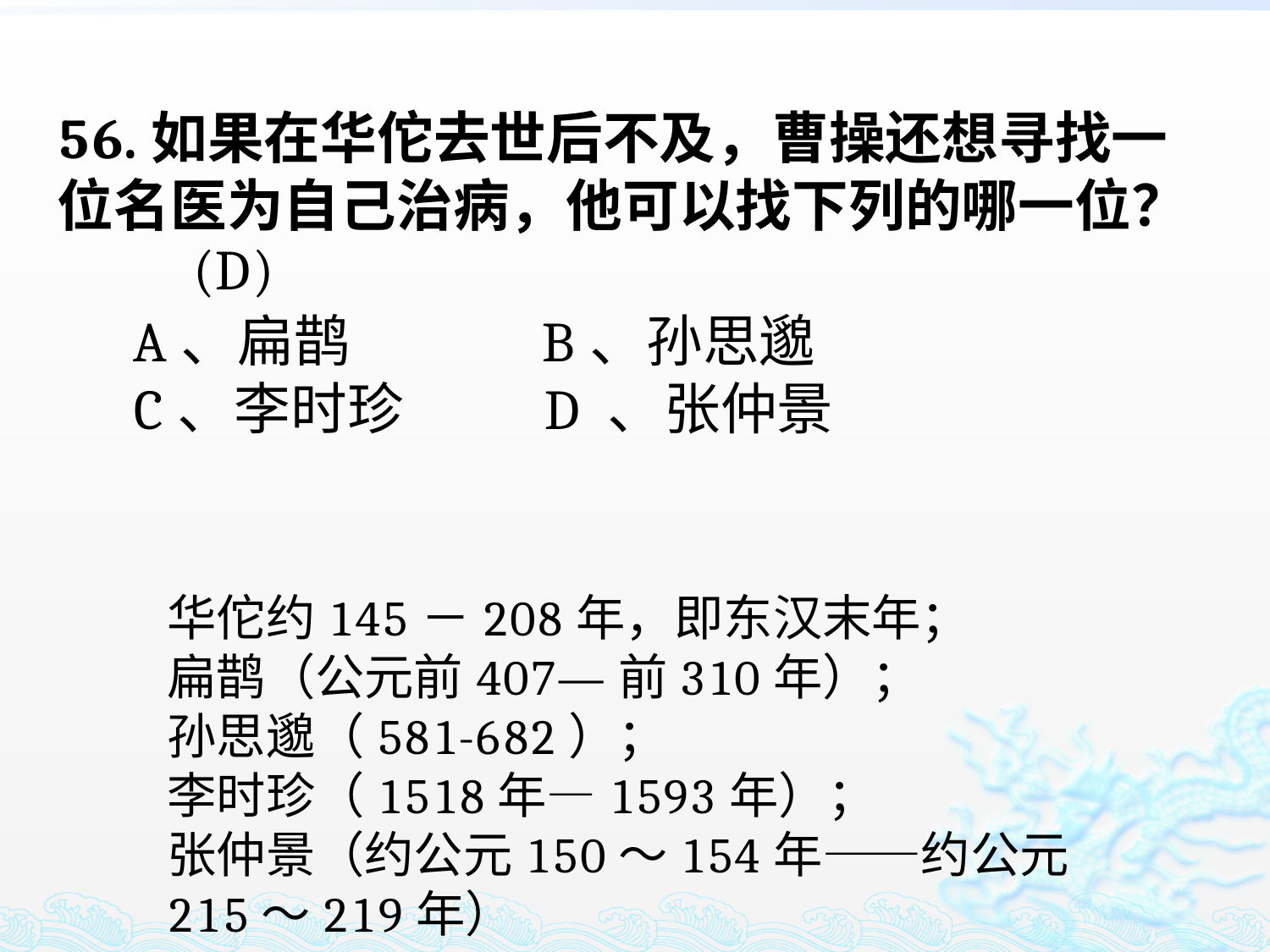

56.如果在华佗去世后不及，曹操还想寻找一位名医为自己治病，他可以找下列的哪一位？

      A、扁鹊              B、孙思邈
      C、李时珍          D 、张仲景
(D)
华佗约145－208年，即东汉末年；
扁鹊（公元前407—前310年）；
孙思邈（581-682）；
李时珍（1518年—1593年）；
张仲景（约公元150～154年——约公元215～219年）